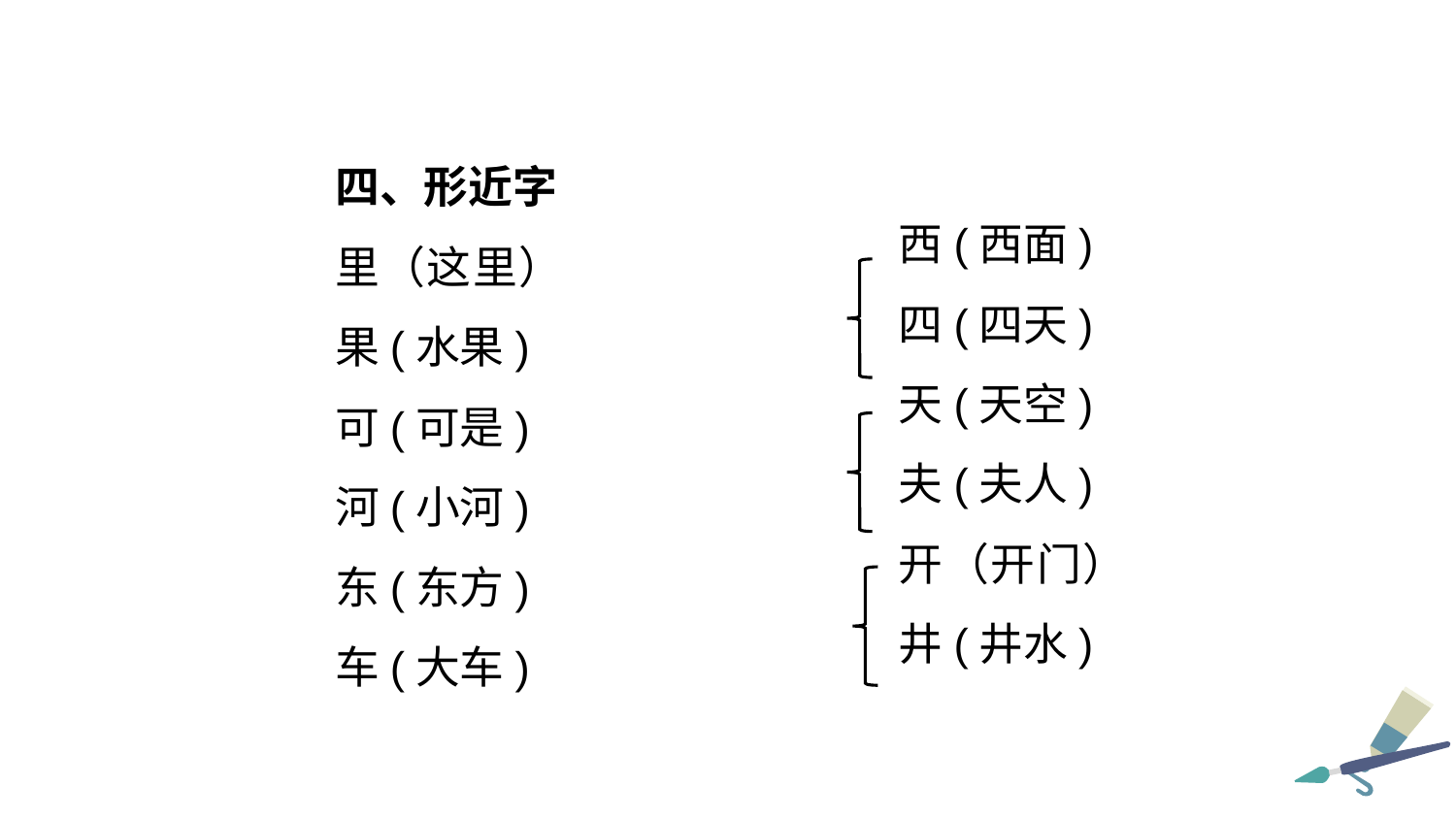

四、形近字
里（这里）果(水果)
可(可是)
河(小河)
东(东方)
车(大车)

西(西面)
四(四天)
天(天空)
夫(夫人)
开（开门）井(井水)